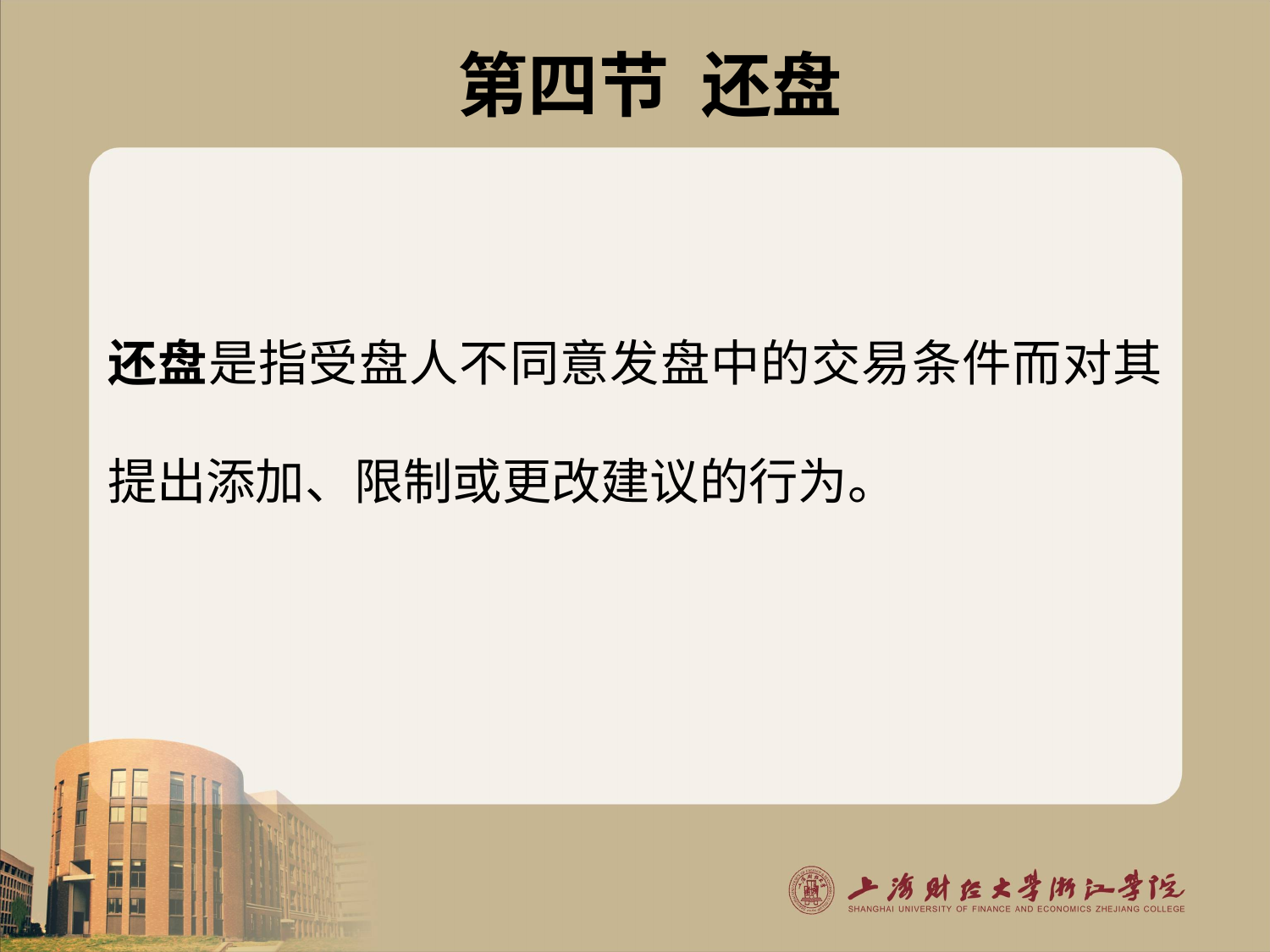

# 第四节  还盘
还盘是指受盘人不同意发盘中的交易条件而对其提出添加、限制或更改建议的行为。